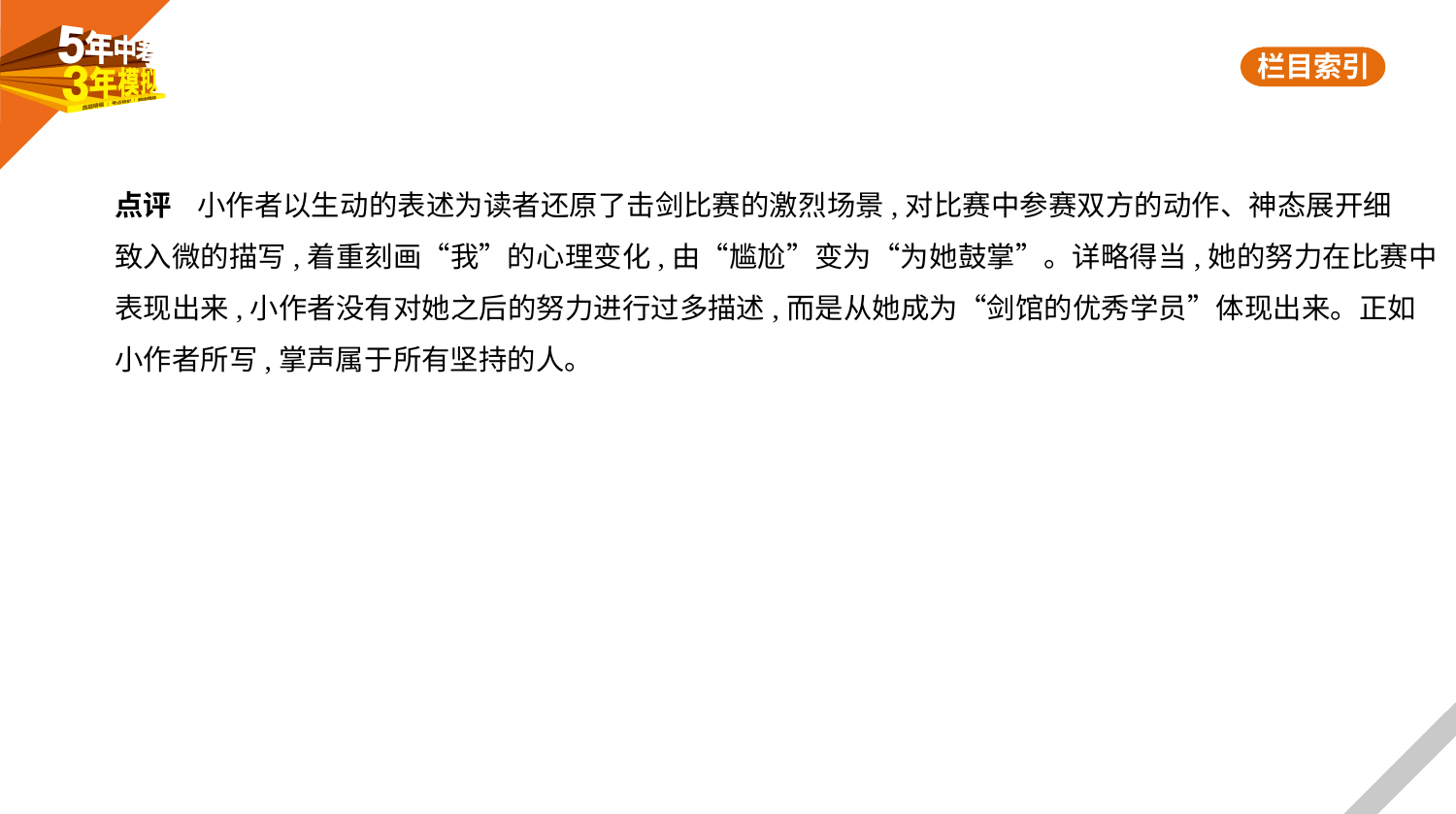

点评    小作者以生动的表述为读者还原了击剑比赛的激烈场景,对比赛中参赛双方的动作、神态展开细
致入微的描写,着重刻画“我”的心理变化,由“尴尬”变为“为她鼓掌”。详略得当,她的努力在比赛中
表现出来,小作者没有对她之后的努力进行过多描述,而是从她成为“剑馆的优秀学员”体现出来。正如
小作者所写,掌声属于所有坚持的人。